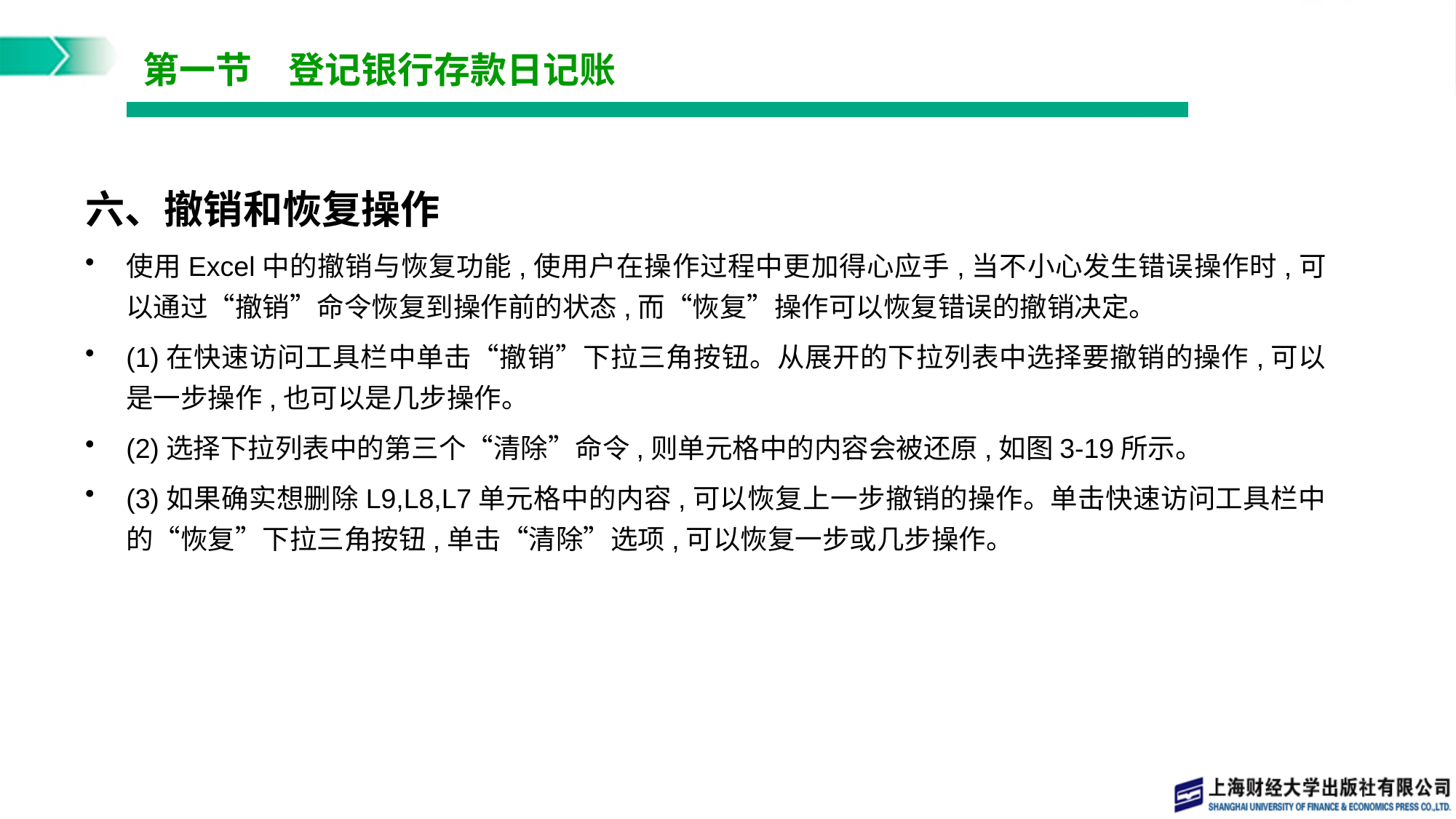

# 第一节　登记银行存款日记账
六、撤销和恢复操作
使用Excel中的撤销与恢复功能,使用户在操作过程中更加得心应手,当不小心发生错误操作时,可以通过“撤销”命令恢复到操作前的状态,而“恢复”操作可以恢复错误的撤销决定。
(1)在快速访问工具栏中单击“撤销”下拉三角按钮。从展开的下拉列表中选择要撤销的操作,可以是一步操作,也可以是几步操作。
(2)选择下拉列表中的第三个“清除”命令,则单元格中的内容会被还原,如图3-19所示。
(3)如果确实想删除L9,L8,L7单元格中的内容,可以恢复上一步撤销的操作。单击快速访问工具栏中的“恢复”下拉三角按钮,单击“清除”选项,可以恢复一步或几步操作。